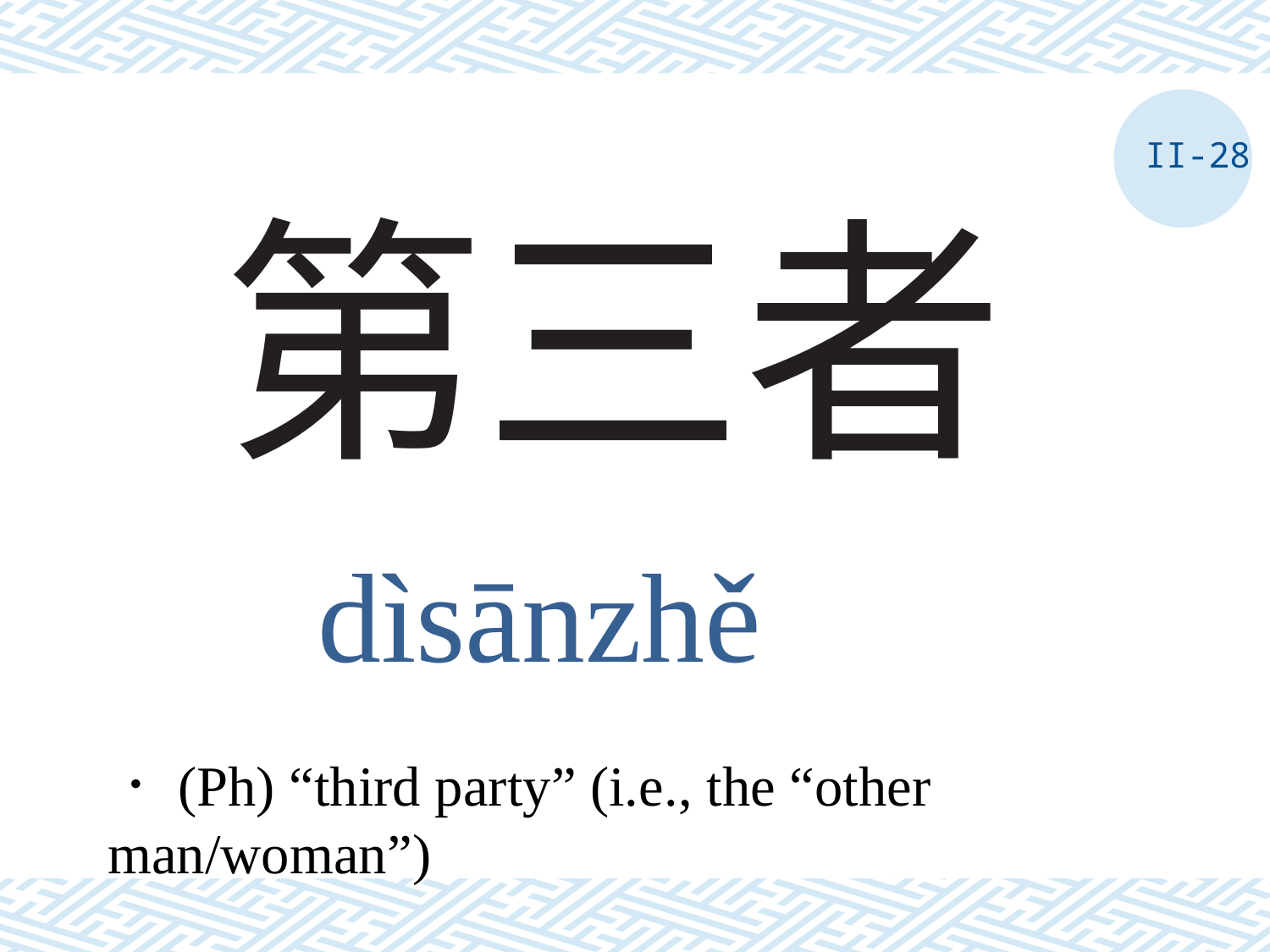

II-28

# 第三者
dìsānzhě
．(Ph) “third party” (i.e., the “other man/woman”)